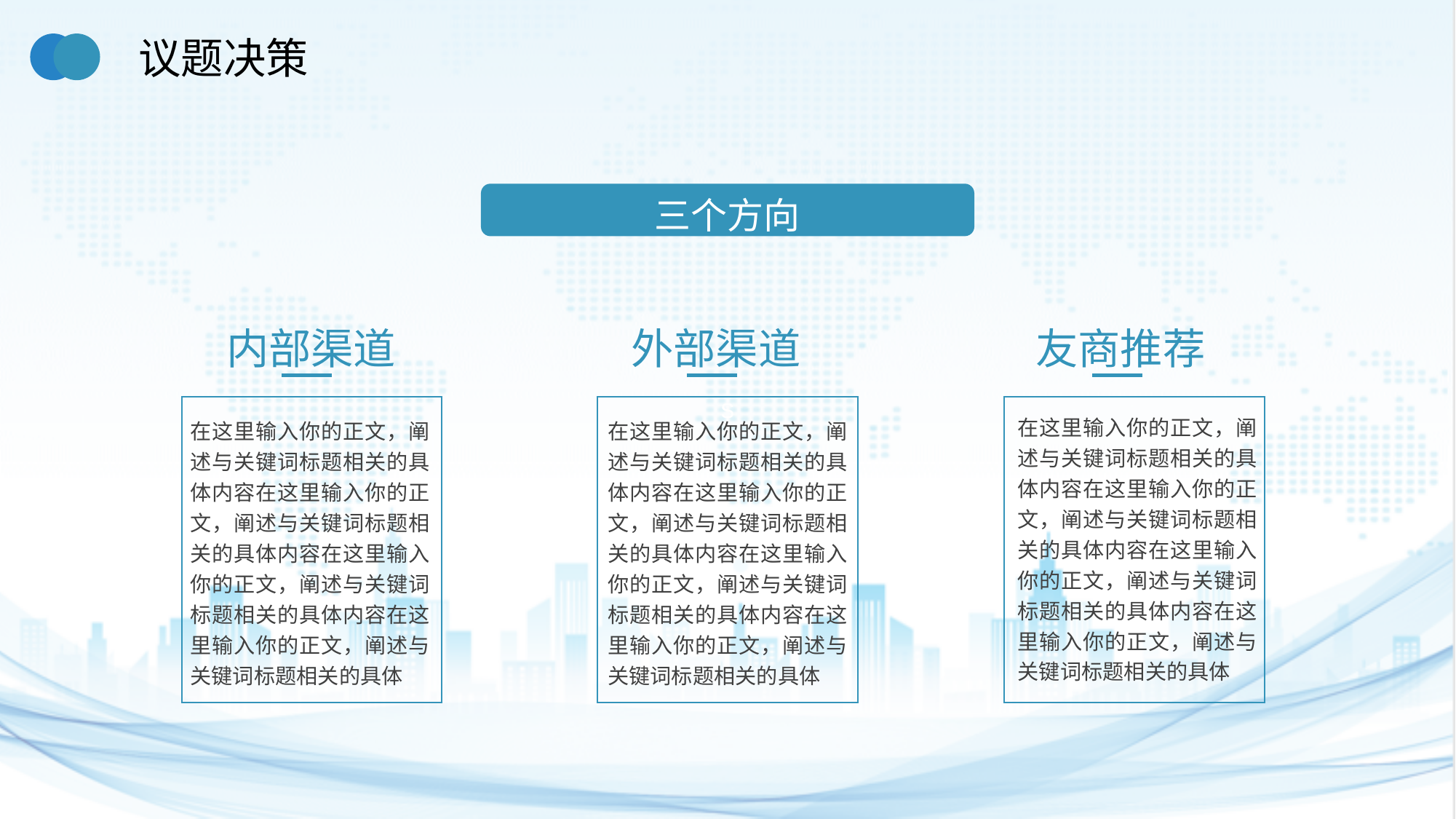

议题决策

三个方向
内部渠道
外部渠道
友商推荐

在这里输入你的正文，阐述与关键词标题相关的具体内容在这里输入你的正文，阐述与关键词标题相关的具体内容在这里输入你的正文，阐述与关键词标题相关的具体内容在这里输入你的正文，阐述与关键词标题相关的具体
在这里输入你的正文，阐述与关键词标题相关的具体内容在这里输入你的正文，阐述与关键词标题相关的具体内容在这里输入你的正文，阐述与关键词标题相关的具体内容在这里输入你的正文，阐述与关键词标题相关的具体
在这里输入你的正文，阐述与关键词标题相关的具体内容在这里输入你的正文，阐述与关键词标题相关的具体内容在这里输入你的正文，阐述与关键词标题相关的具体内容在这里输入你的正文，阐述与关键词标题相关的具体